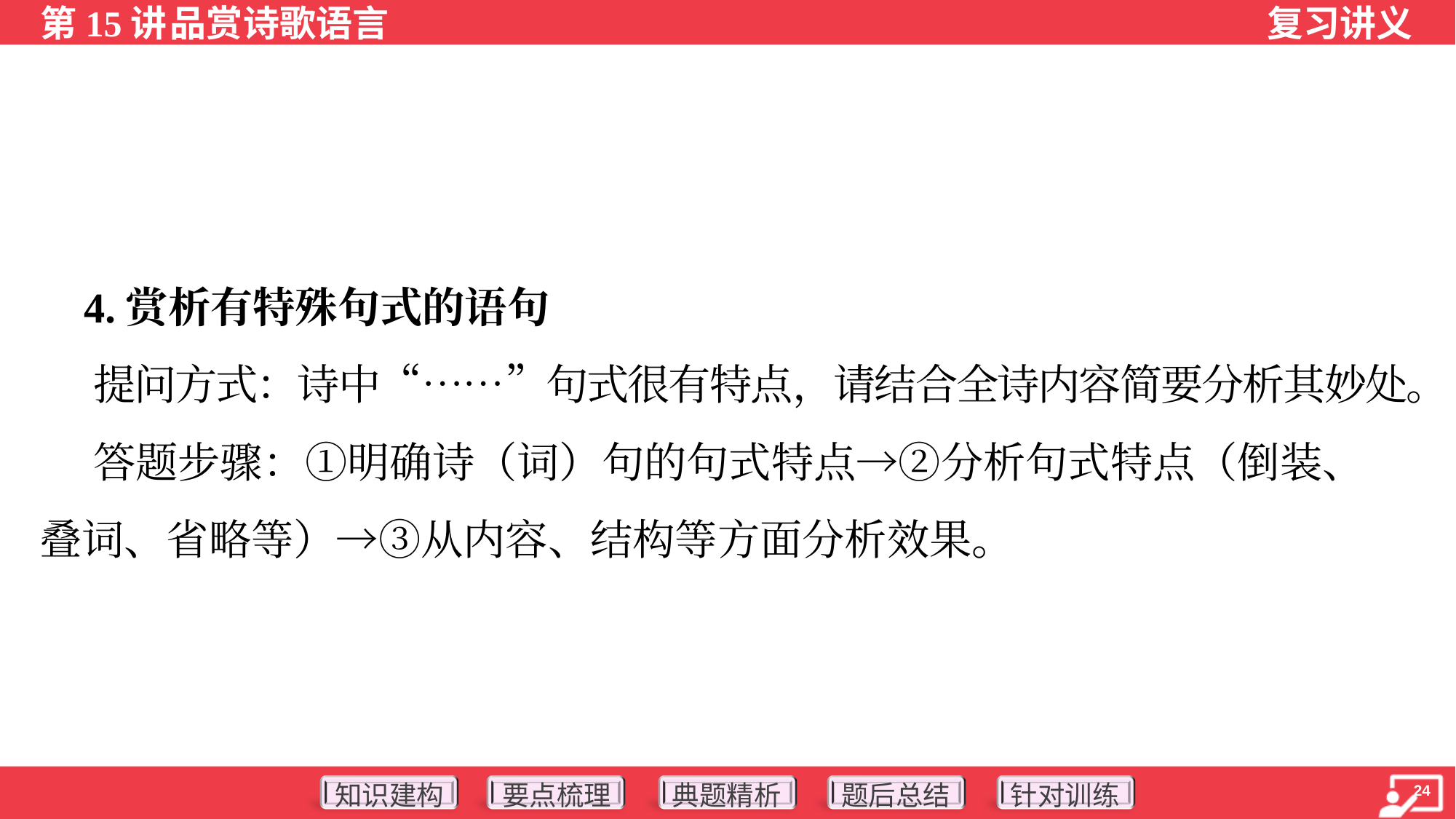

4.赏析有特殊句式的语句
    提问方式：诗中“……”句式很有特点，请结合全诗内容简要分析其妙处。
    答题步骤：①明确诗（词）句的句式特点→②分析句式特点（倒装、
叠词、省略等）→③从内容、结构等方面分析效果。